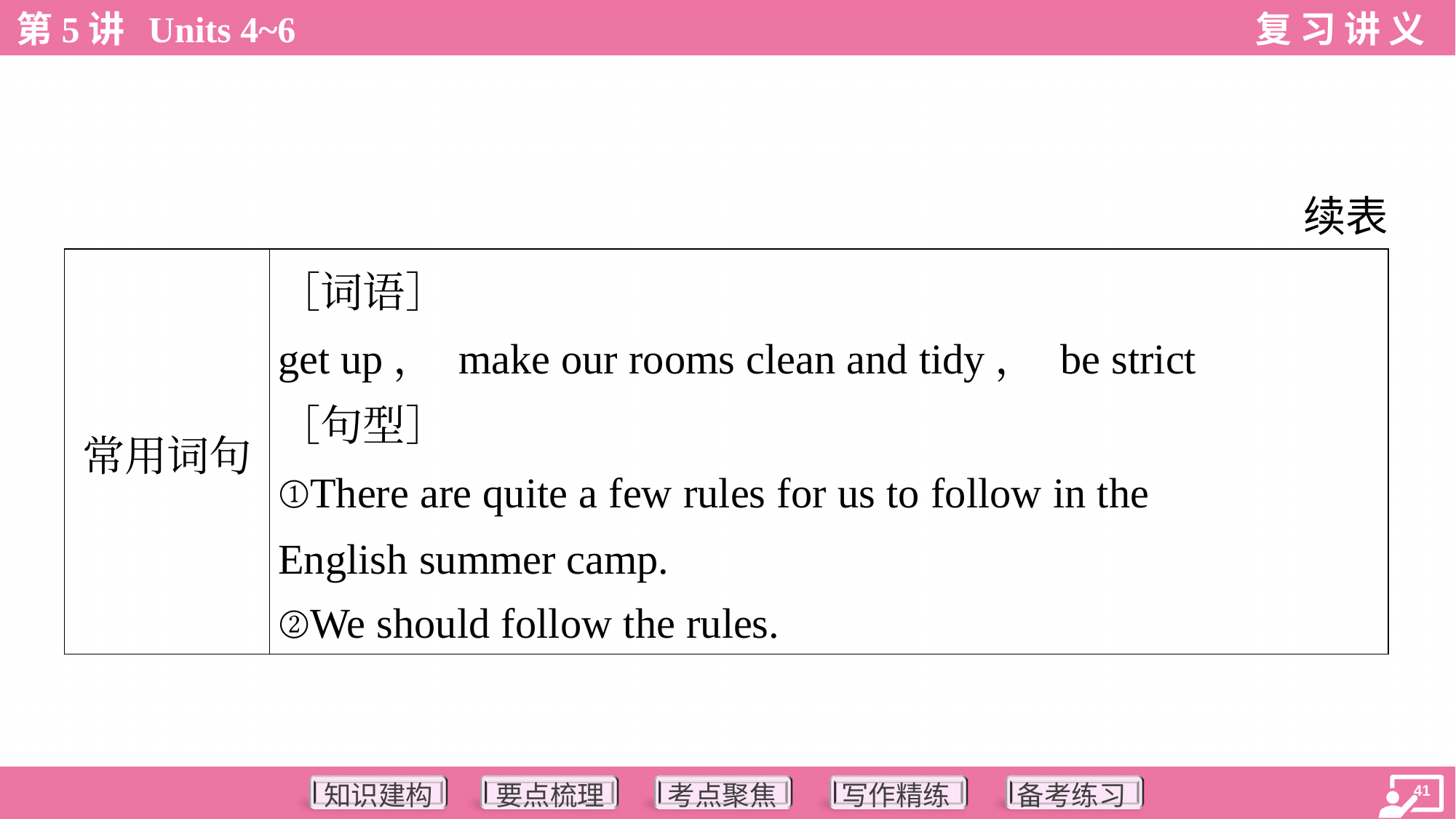

续表
| 常用词句 | ［词语］ get up， make our rooms clean and tidy， be strict ［句型］ ①There are quite a few rules for us to follow in the English summer camp. ②We should follow the rules. |
| --- | --- |